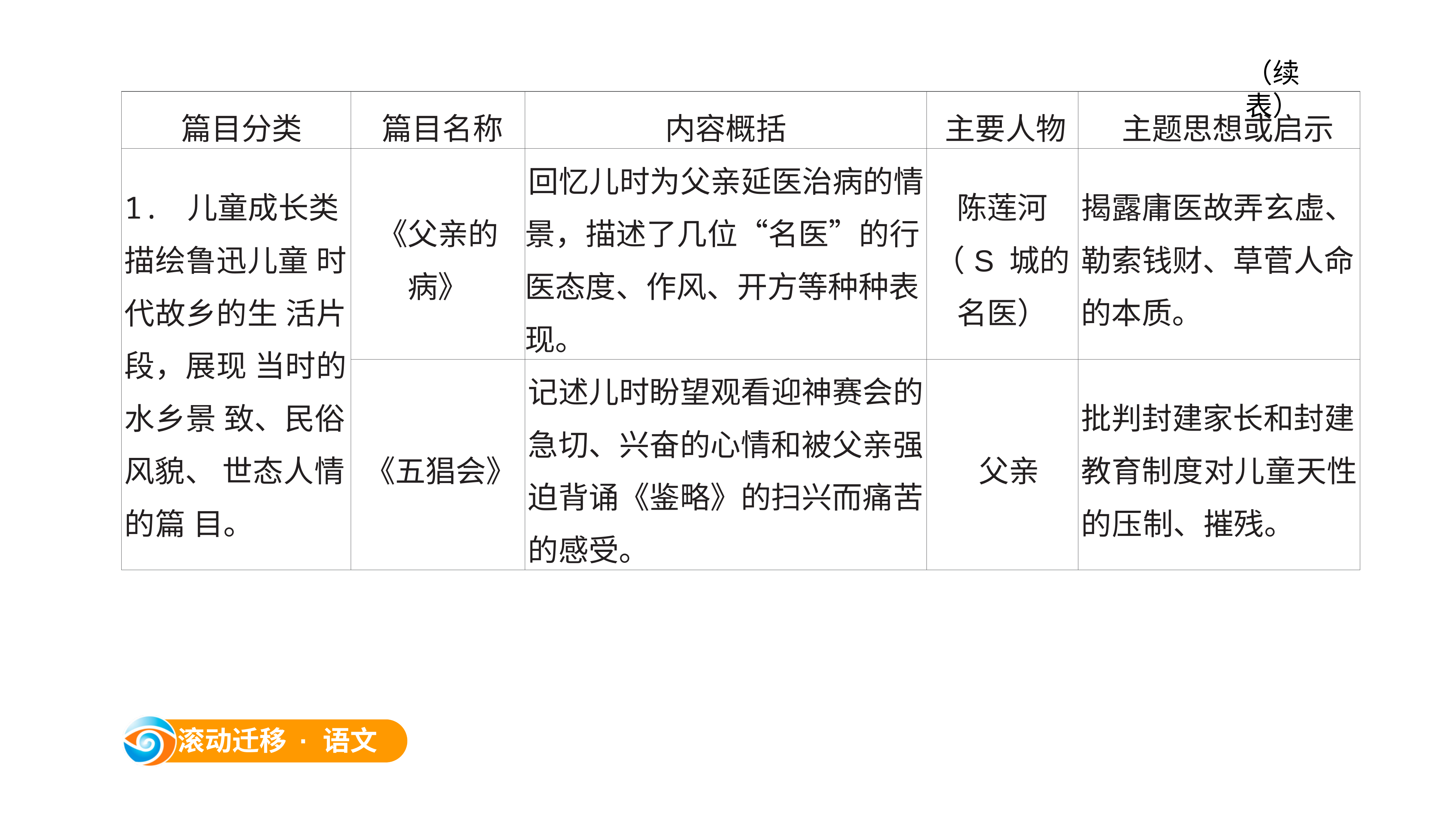

（续表）
| 篇目分类 | 篇目名称 | 内容概括 | 主要人物 | 主题思想或启示 |
| --- | --- | --- | --- | --- |
| 1. 儿童成长类 描绘鲁迅儿童 时代故乡的生 活片段，展现 当时的水乡景 致、民俗风貌、 世态人情的篇 目。 | 《父亲的病》 | 回忆儿时为父亲延医治病的情景，描述了几位“名医”的行医态度、作风、开方等种种表现。 | 陈莲河（S 城的名医） | 揭露庸医故弄玄虚、勒索钱财、草菅人命的本质。 |
|  | 《五猖会》 | 记述儿时盼望观看迎神赛会的急切、兴奋的心情和被父亲强迫背诵《鉴略》的扫兴而痛苦的感受。 | 父亲 | 批判封建家长和封建教育制度对儿童天性的压制、摧残。 |